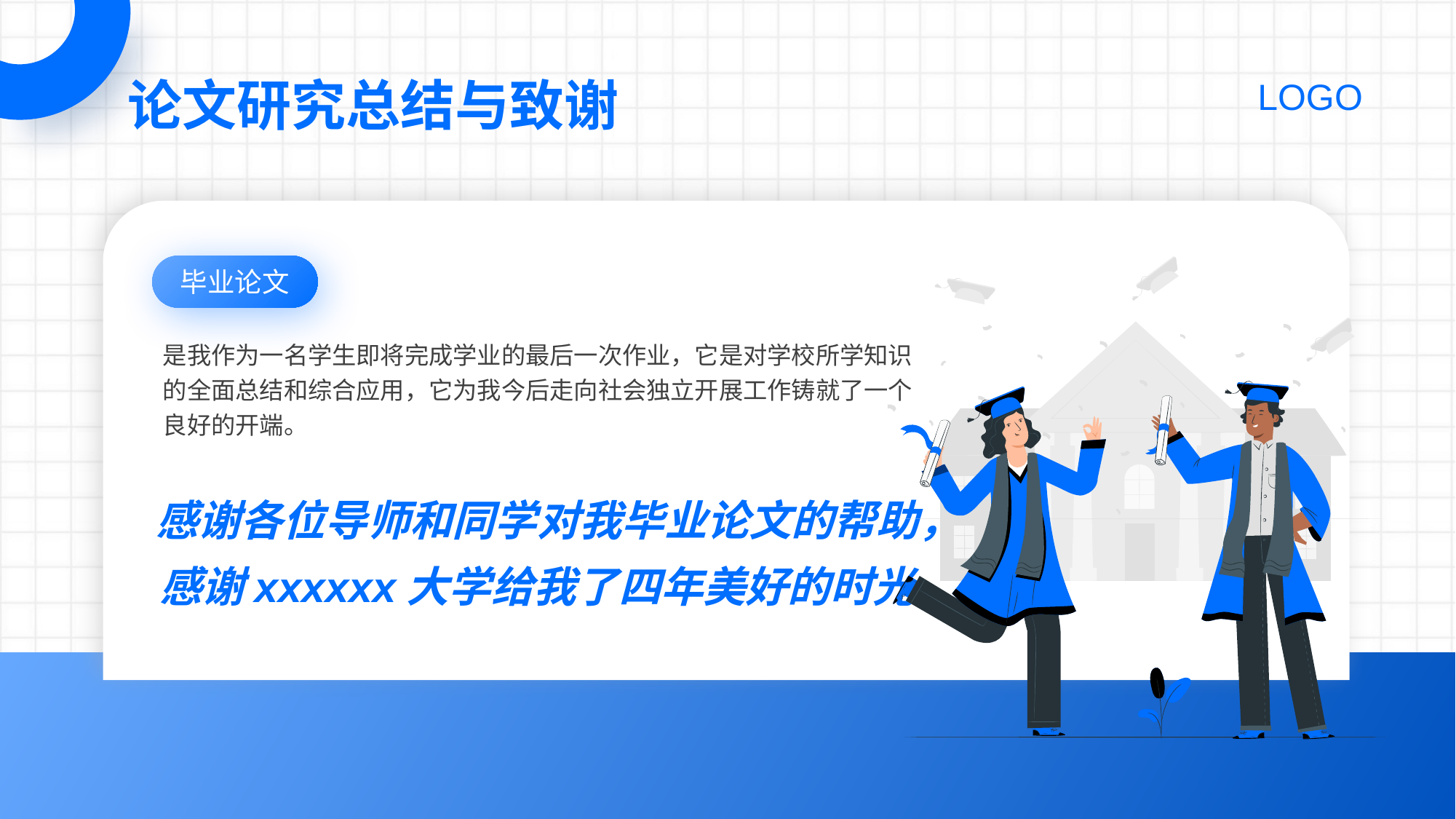

论文研究总结与致谢

毕业论文

是我作为一名学生即将完成学业的最后一次作业，它是对学校所学知识的全面总结和综合应用，它为我今后走向社会独立开展工作铸就了一个良好的开端。

感谢各位导师和同学对我毕业论文的帮助，
感谢xxxxxx大学给我了四年美好的时光。